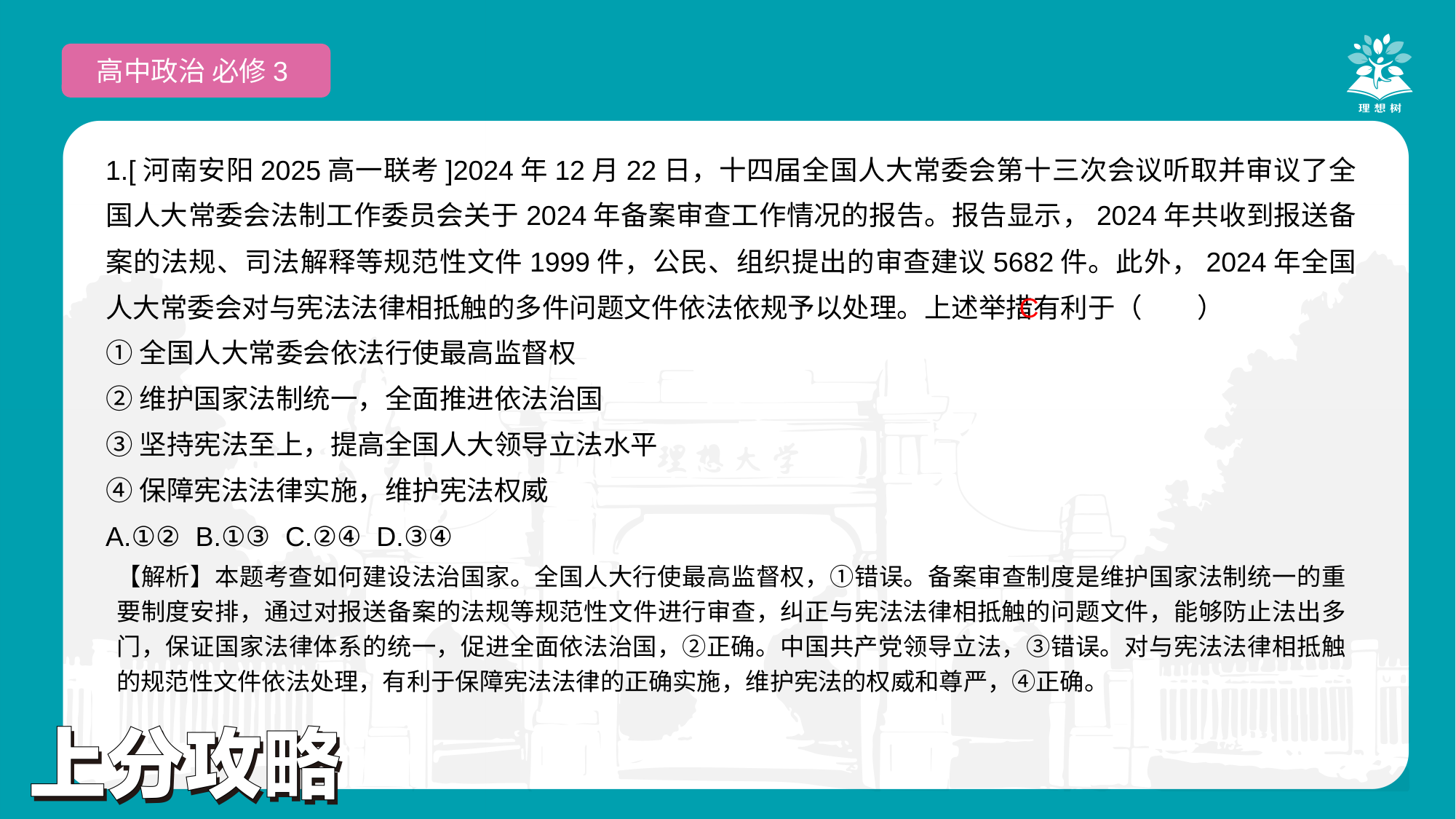

高中政治 必修3
1.[河南安阳2025高一联考]2024年12月22日，十四届全国人大常委会第十三次会议听取并审议了全国人大常委会法制工作委员会关于2024年备案审查工作情况的报告。报告显示，2024年共收到报送备案的法规、司法解释等规范性文件1999件，公民、组织提出的审查建议5682件。此外，2024年全国人大常委会对与宪法法律相抵触的多件问题文件依法依规予以处理。上述举措有利于（　　）
①全国人大常委会依法行使最高监督权
②维护国家法制统一，全面推进依法治国
③坚持宪法至上，提高全国人大领导立法水平
④保障宪法法律实施，维护宪法权威
A.①②  B.①③  C.②④  D.③④
 C
【解析】本题考查如何建设法治国家。全国人大行使最高监督权，①错误。备案审查制度是维护国家法制统一的重要制度安排，通过对报送备案的法规等规范性文件进行审查，纠正与宪法法律相抵触的问题文件，能够防止法出多门，保证国家法律体系的统一，促进全面依法治国，②正确。中国共产党领导立法，③错误。对与宪法法律相抵触的规范性文件依法处理，有利于保障宪法法律的正确实施，维护宪法的权威和尊严，④正确。